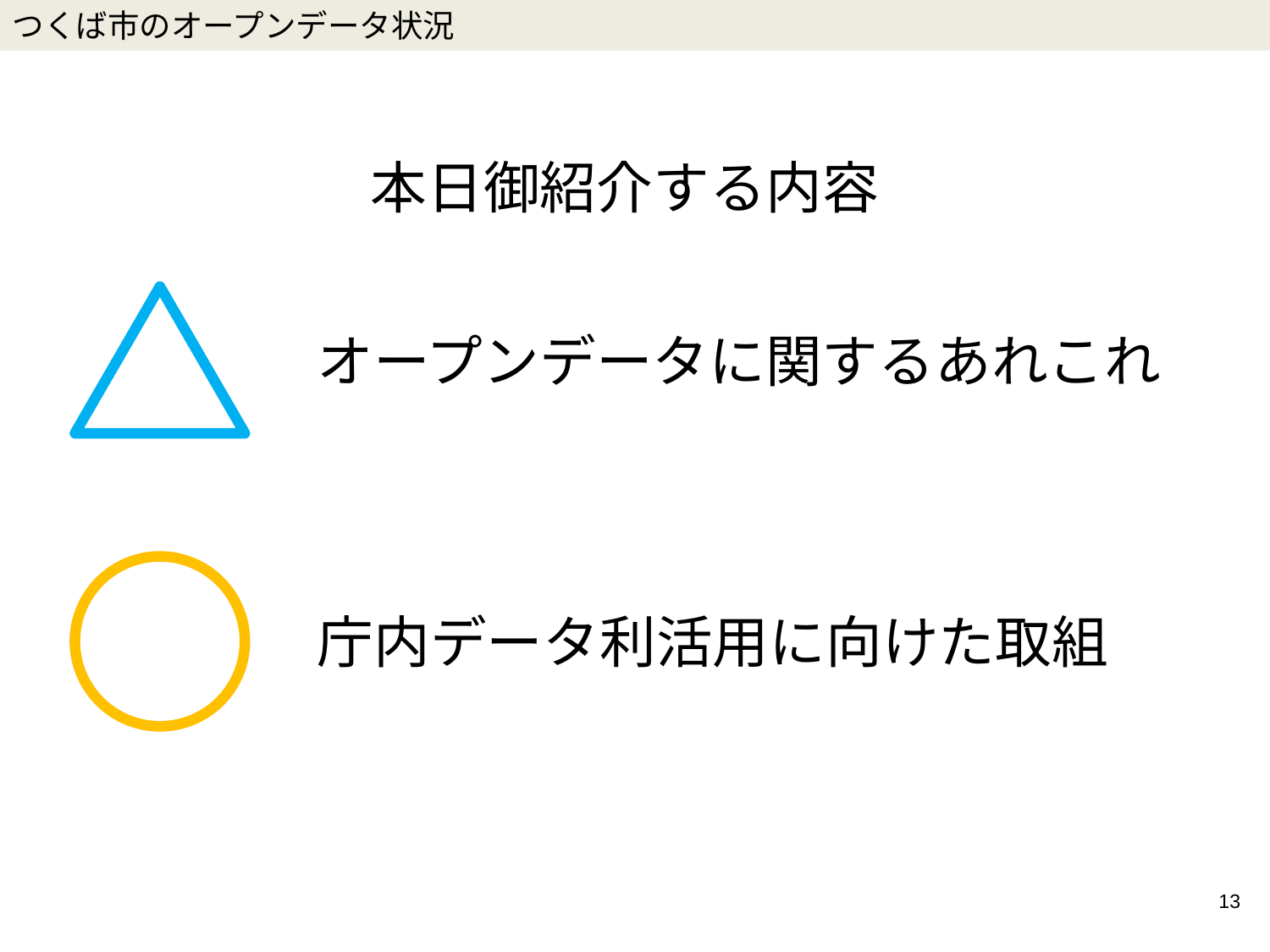

つくば市のオープンデータ状況
本日御紹介する内容

オープンデータに関するあれこれ

庁内データ利活用に向けた取組
13